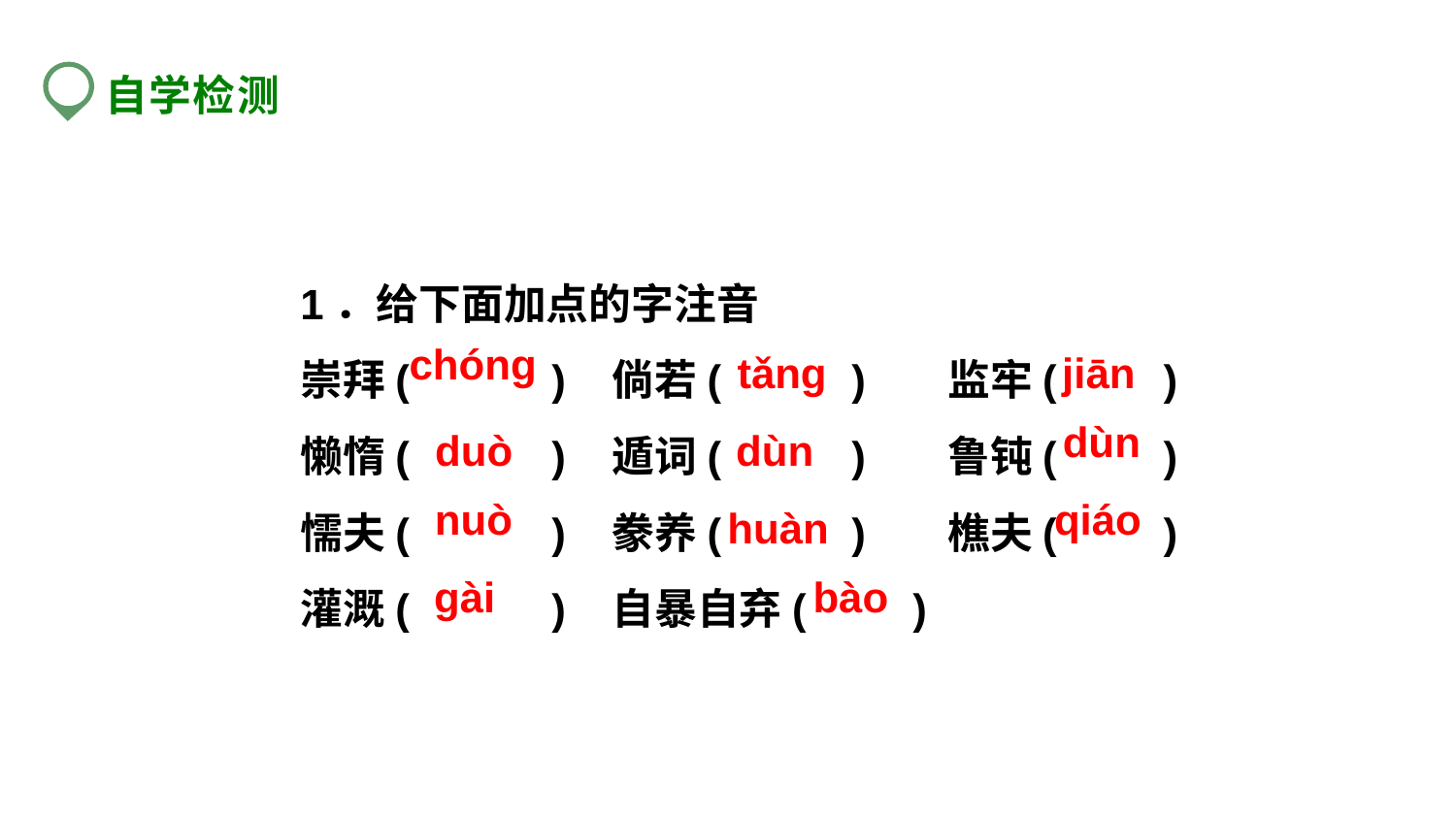

自学检测
1．给下面加点的字注音
崇拜(            )   倘若(           )      监牢(         )
懒惰(            )   遁词(           )      鲁钝(         )
懦夫(            )   豢养(           )      樵夫(         )
灌溉(            )   自暴自弃(         )
chóng
tǎng
jiān
dùn
duò
dùn
nuò
qiáo
huàn
gài
bào